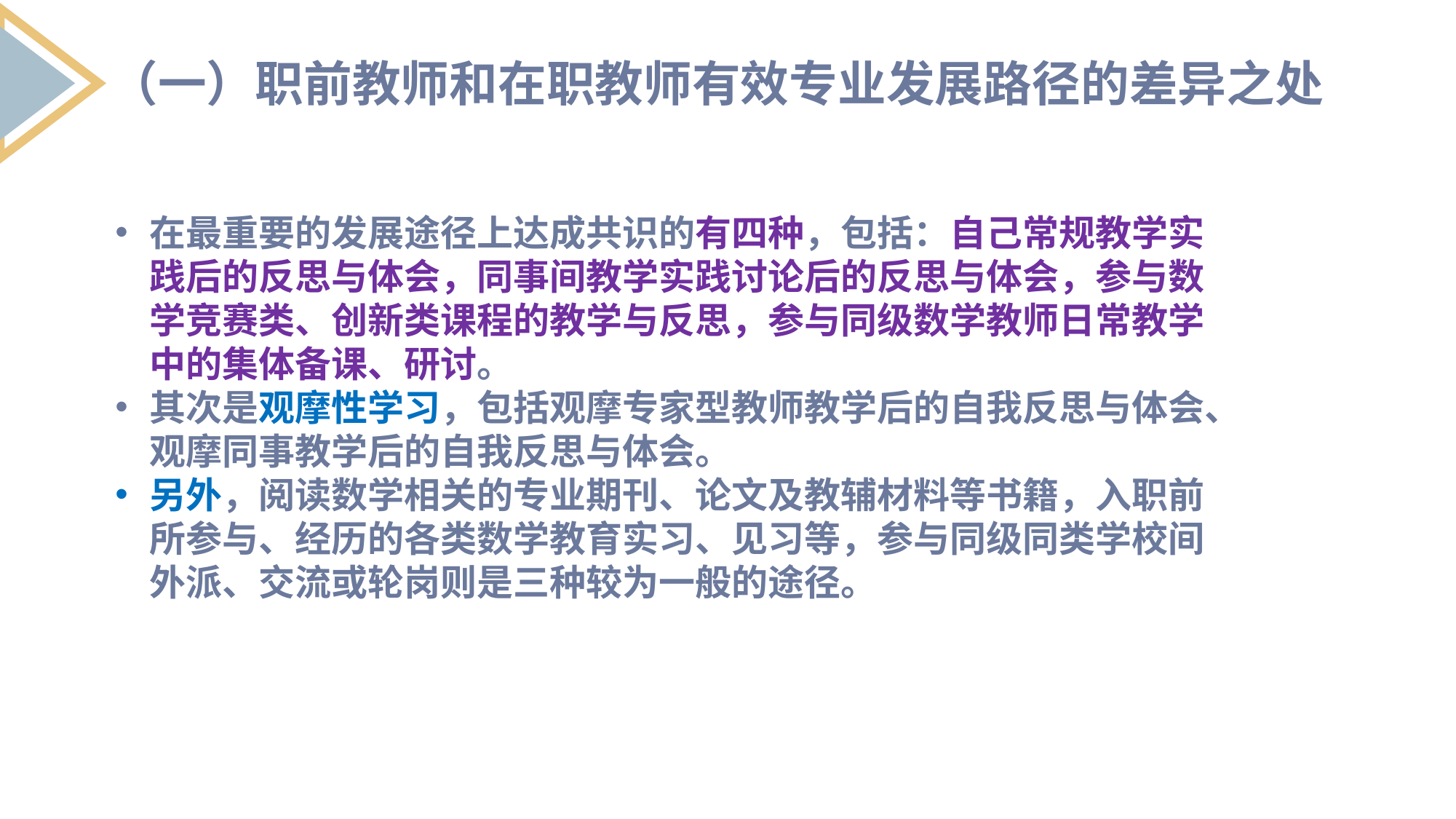

（一）职前教师和在职教师有效专业发展路径的差异之处
在最重要的发展途径上达成共识的有四种，包括：自己常规教学实践后的反思与体会，同事间教学实践讨论后的反思与体会，参与数学竞赛类、创新类课程的教学与反思，参与同级数学教师日常教学中的集体备课、研讨。
其次是观摩性学习，包括观摩专家型教师教学后的自我反思与体会、观摩同事教学后的自我反思与体会。
另外，阅读数学相关的专业期刊、论文及教辅材料等书籍，入职前所参与、经历的各类数学教育实习、见习等，参与同级同类学校间外派、交流或轮岗则是三种较为一般的途径。